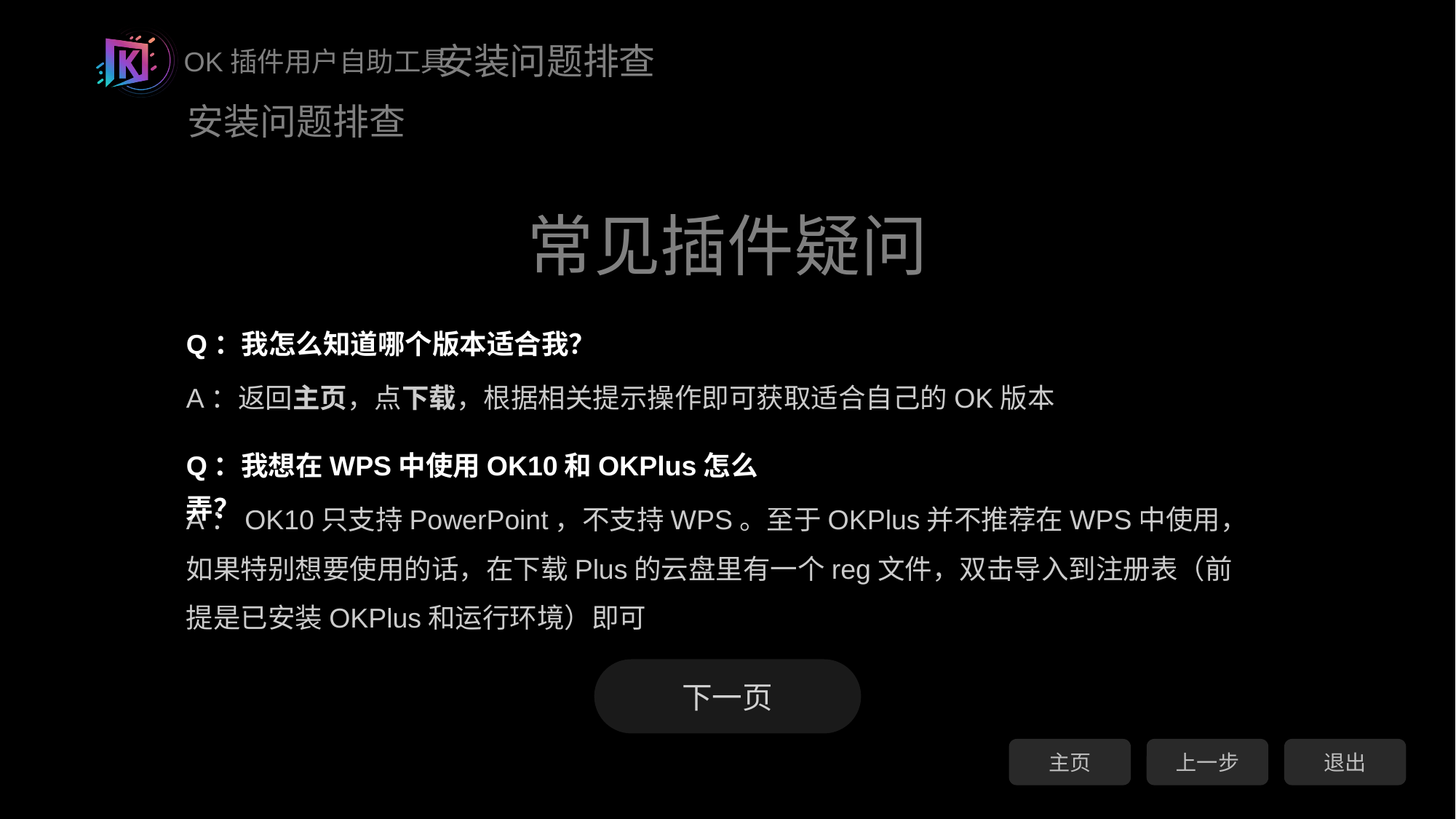

安装问题排查
常见插件疑问
Q：我怎么知道哪个版本适合我？
A：返回主页，点下载，根据相关提示操作即可获取适合自己的OK版本
Q：我想在WPS中使用OK10和OKPlus怎么弄？
A：OK10只支持PowerPoint，不支持WPS。至于OKPlus并不推荐在WPS中使用，如果特别想要使用的话，在下载Plus的云盘里有一个reg文件，双击导入到注册表（前提是已安装OKPlus和运行环境）即可
下一页